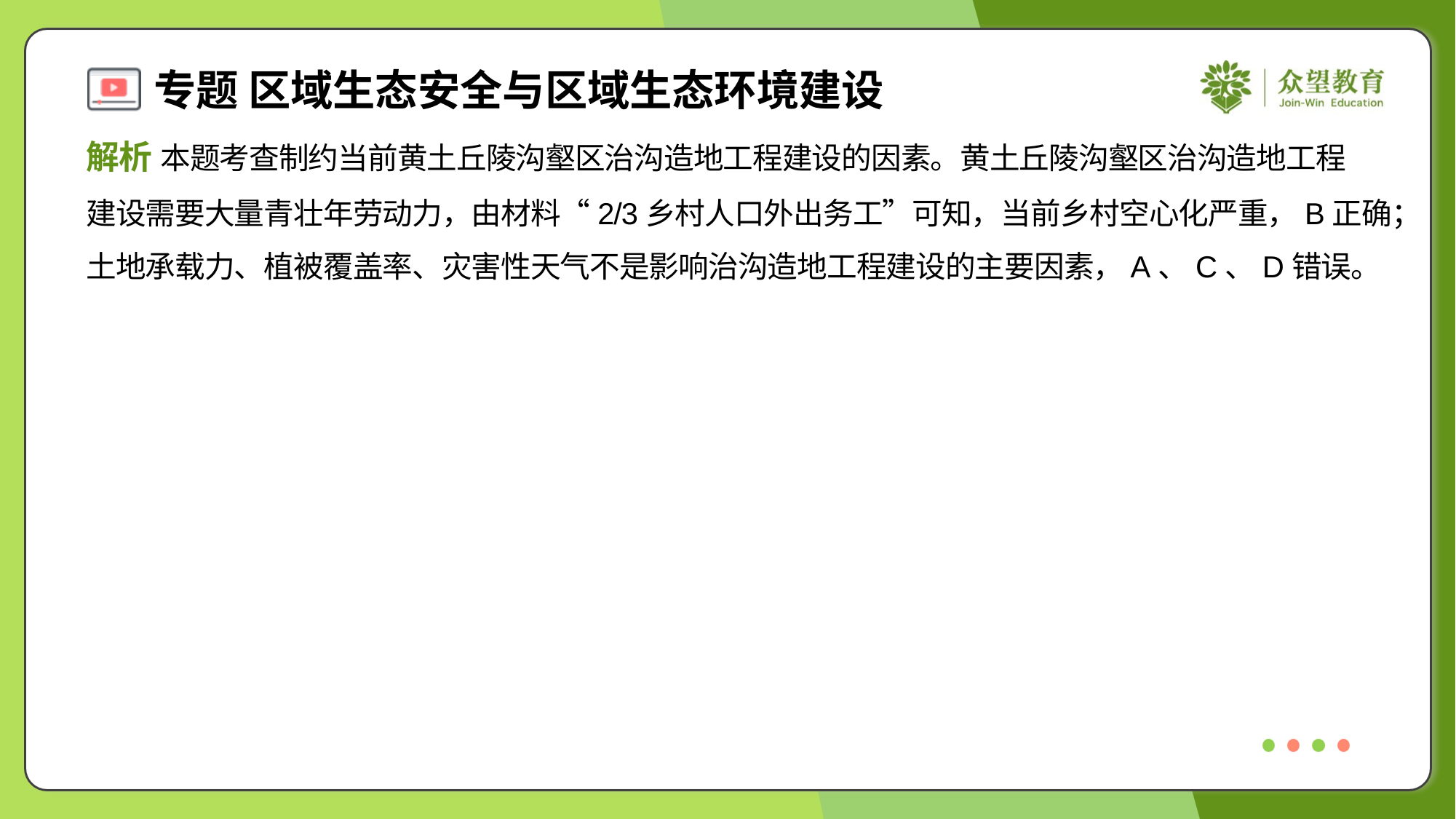

解析 本题考查制约当前黄土丘陵沟壑区治沟造地工程建设的因素。黄土丘陵沟壑区治沟造地工程
建设需要大量青壮年劳动力，由材料“2/3乡村人口外出务工”可知，当前乡村空心化严重，B正确；
土地承载力、植被覆盖率、灾害性天气不是影响治沟造地工程建设的主要因素，A、C、D错误。